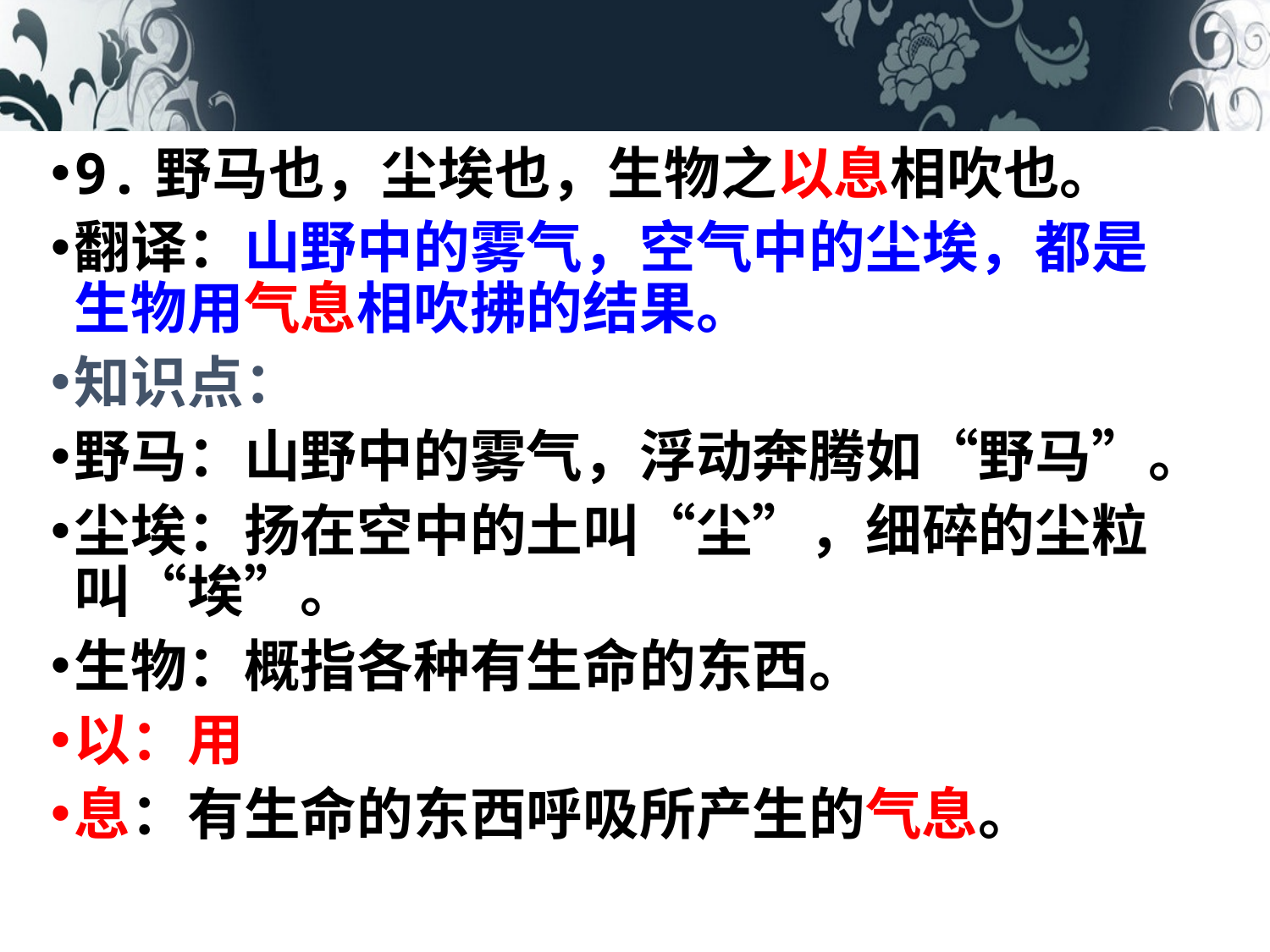

9.野马也，尘埃也，生物之以息相吹也。
翻译：山野中的雾气，空气中的尘埃，都是生物用气息相吹拂的结果。
知识点：
野马：山野中的雾气，浮动奔腾如“野马”。
尘埃：扬在空中的土叫“尘”，细碎的尘粒叫“埃”。
生物：概指各种有生命的东西。
以：用
息：有生命的东西呼吸所产生的气息。